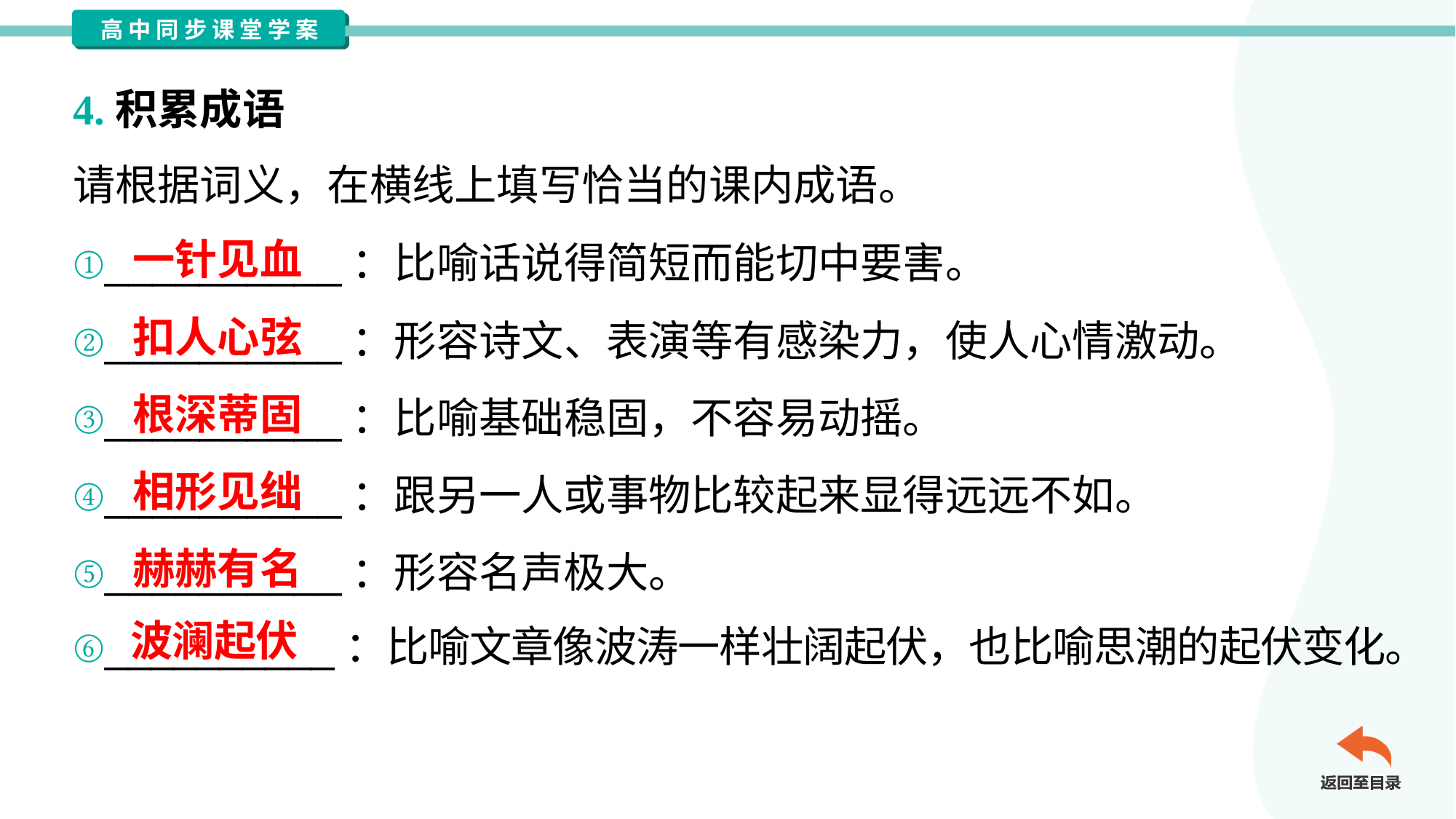

4.积累成语
请根据词义，在横线上填写恰当的课内成语。
一针见血
①__________：比喻话说得简短而能切中要害。
②__________：形容诗文、表演等有感染力，使人心情激动。
③__________：比喻基础稳固，不容易动摇。
④__________：跟另一人或事物比较起来显得远远不如。
⑤__________：形容名声极大。
⑥__________：比喻文章像波涛一样壮阔起伏，也比喻思潮的起伏变化。
扣人心弦
根深蒂固
相形见绌
赫赫有名
波澜起伏